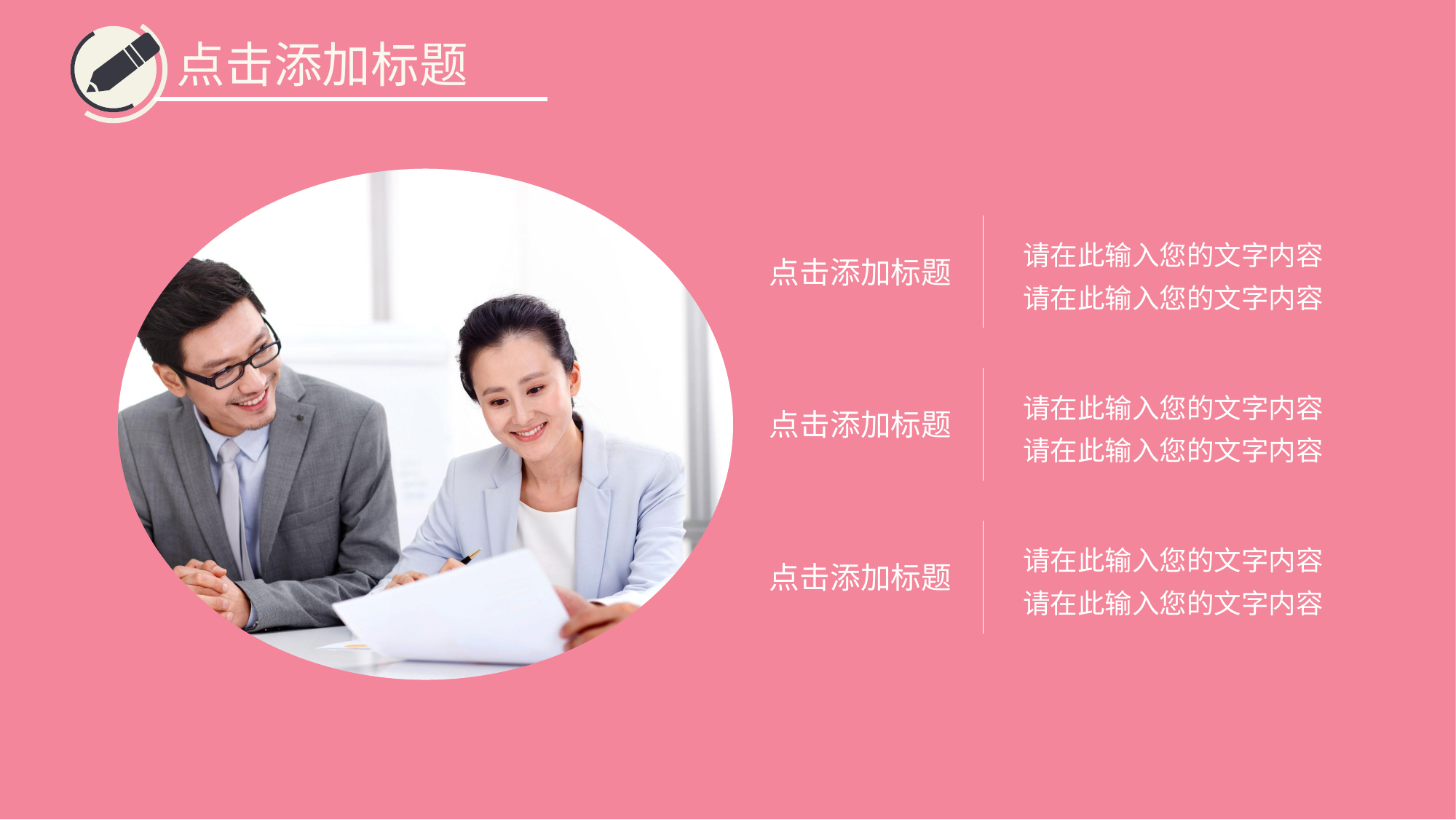

点击添加标题

请在此输入您的文字内容请在此输入您的文字内容
点击添加标题

请在此输入您的文字内容请在此输入您的文字内容
点击添加标题

请在此输入您的文字内容请在此输入您的文字内容
点击添加标题